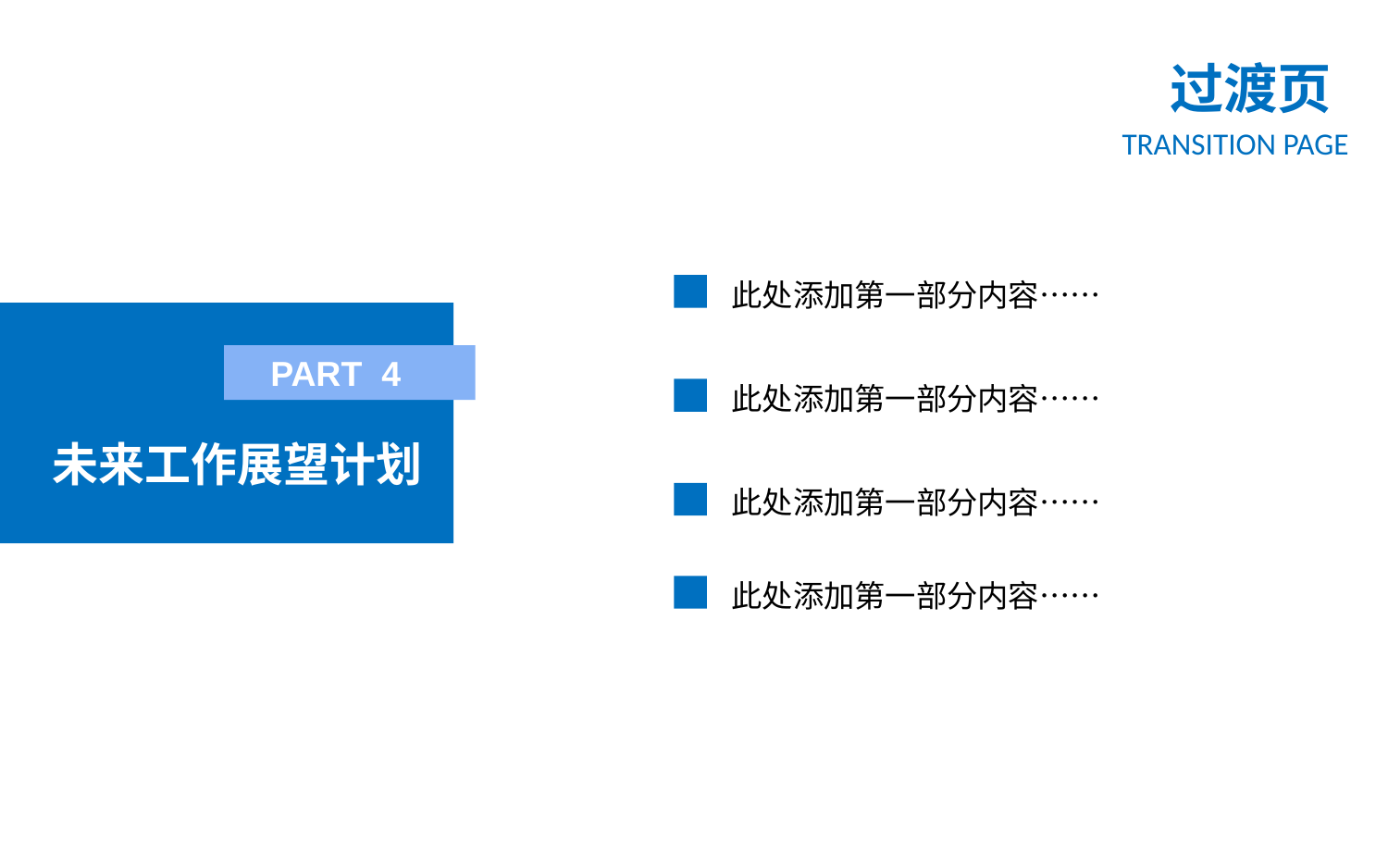

过渡页
TRANSITION PAGE
此处添加第一部分内容……

未来工作展望计划

PART  4
此处添加第一部分内容……

此处添加第一部分内容……

此处添加第一部分内容……